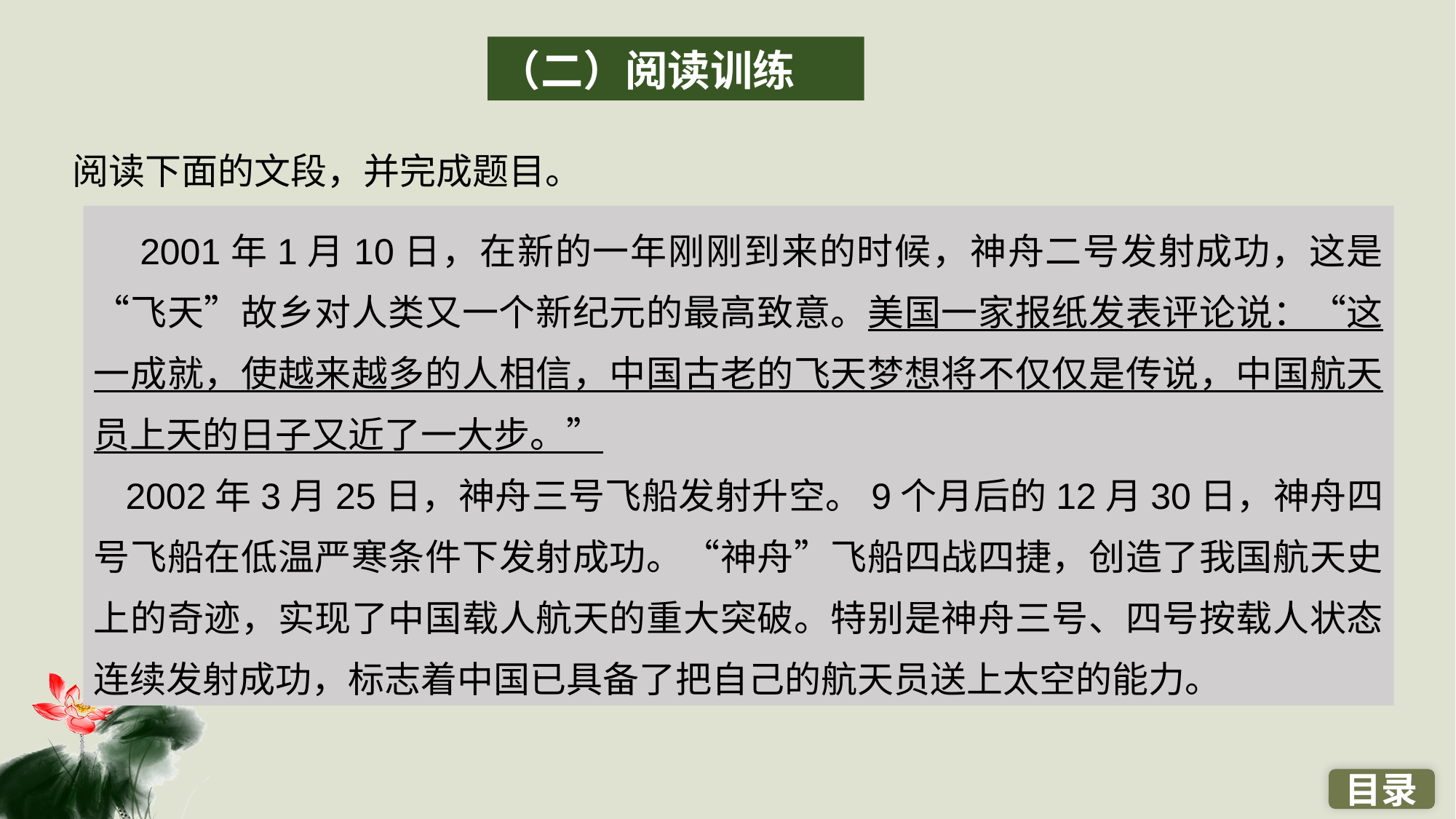

（二）阅读训练
阅读下面的文段，并完成题目。
    2001年1月10日，在新的一年刚刚到来的时候，神舟二号发射成功，这是“飞天”故乡对人类又一个新纪元的最高致意。美国一家报纸发表评论说：“这一成就，使越来越多的人相信，中国古老的飞天梦想将不仅仅是传说，中国航天员上天的日子又近了一大步。”
   2002年3月25日，神舟三号飞船发射升空。9个月后的12月30日，神舟四号飞船在低温严寒条件下发射成功。“神舟”飞船四战四捷，创造了我国航天史上的奇迹，实现了中国载人航天的重大突破。特别是神舟三号、四号按载人状态连续发射成功，标志着中国已具备了把自己的航天员送上太空的能力。